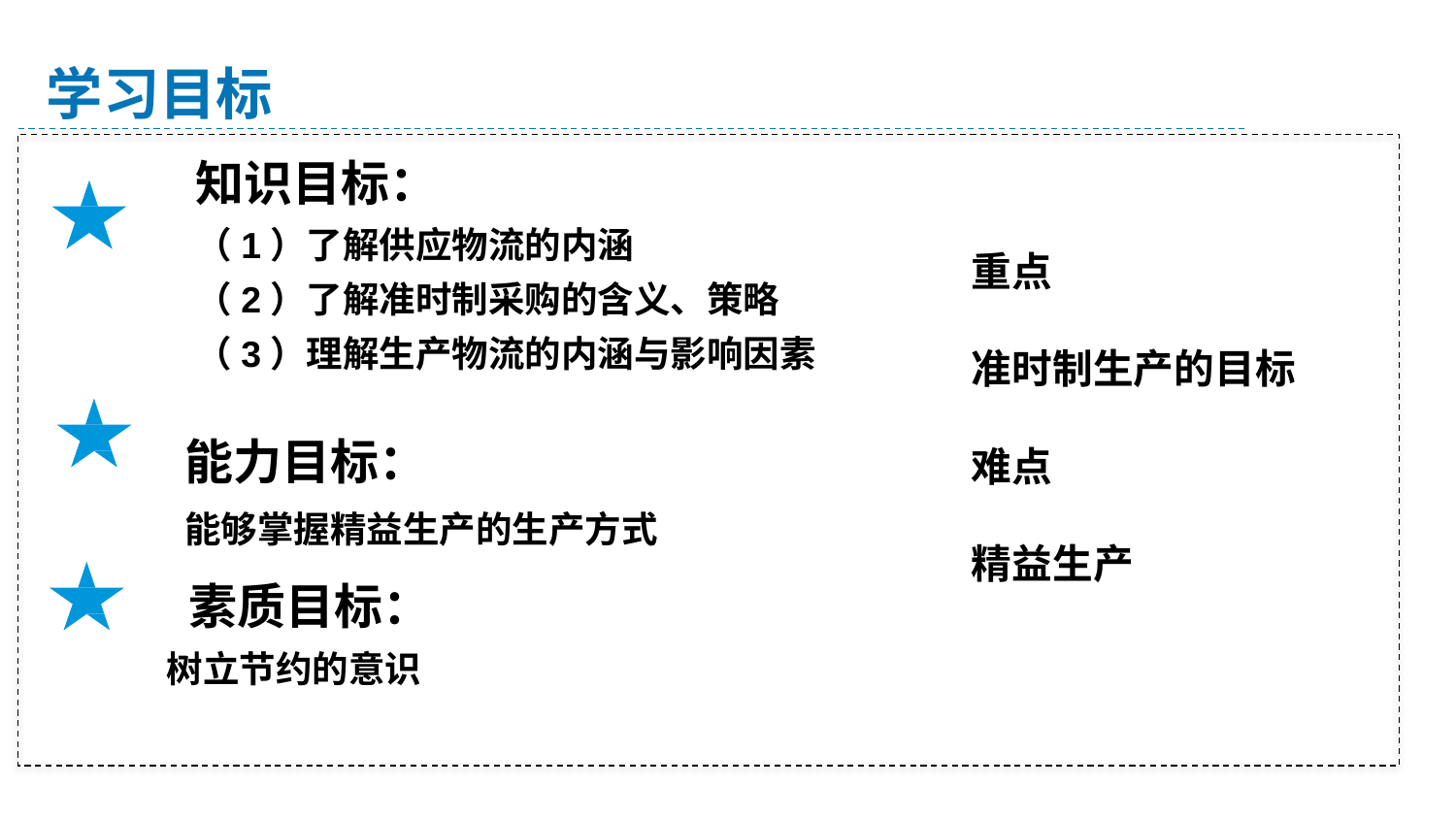

学习目标

知识目标：
（1）了解供应物流的内涵
（2）了解准时制采购的含义、策略
（3）理解生产物流的内涵与影响因素

重点

准时制生产的目标

难点

精益生产

能力目标：
能够掌握精益生产的生产方式
素质目标：
            树立节约的意识